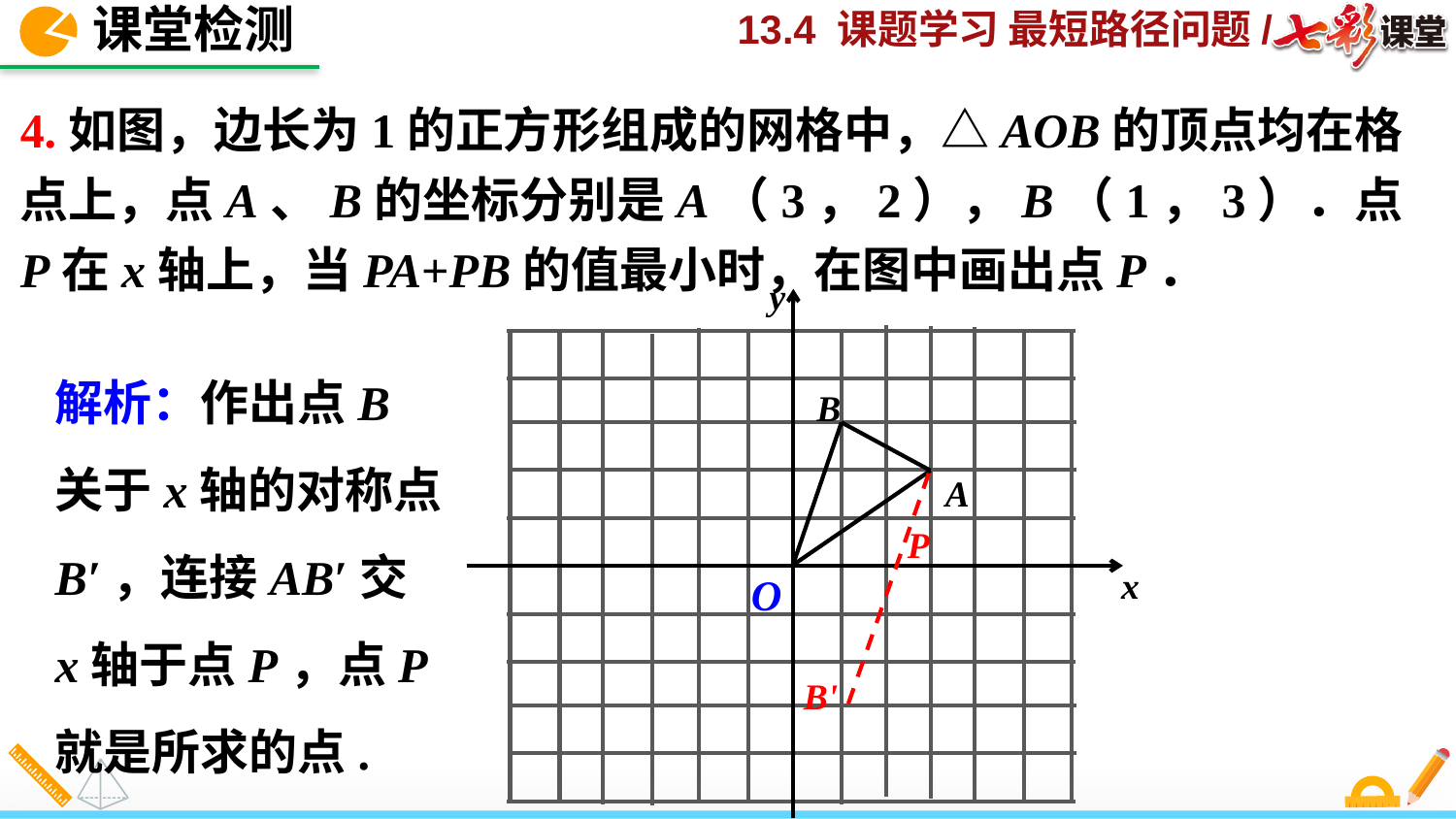

课堂检测

4.如图，边长为1的正方形组成的网格中，△AOB的顶点均在格点上，点A、B的坐标分别是A（3，2），B（1，3）．点P在x轴上，当PA+PB的值最小时，在图中画出点P．
y
x
O
B
A
解析：作出点B关于x轴的对称点B′，连接AB′交x轴于点P，点P就是所求的点.
P
B'